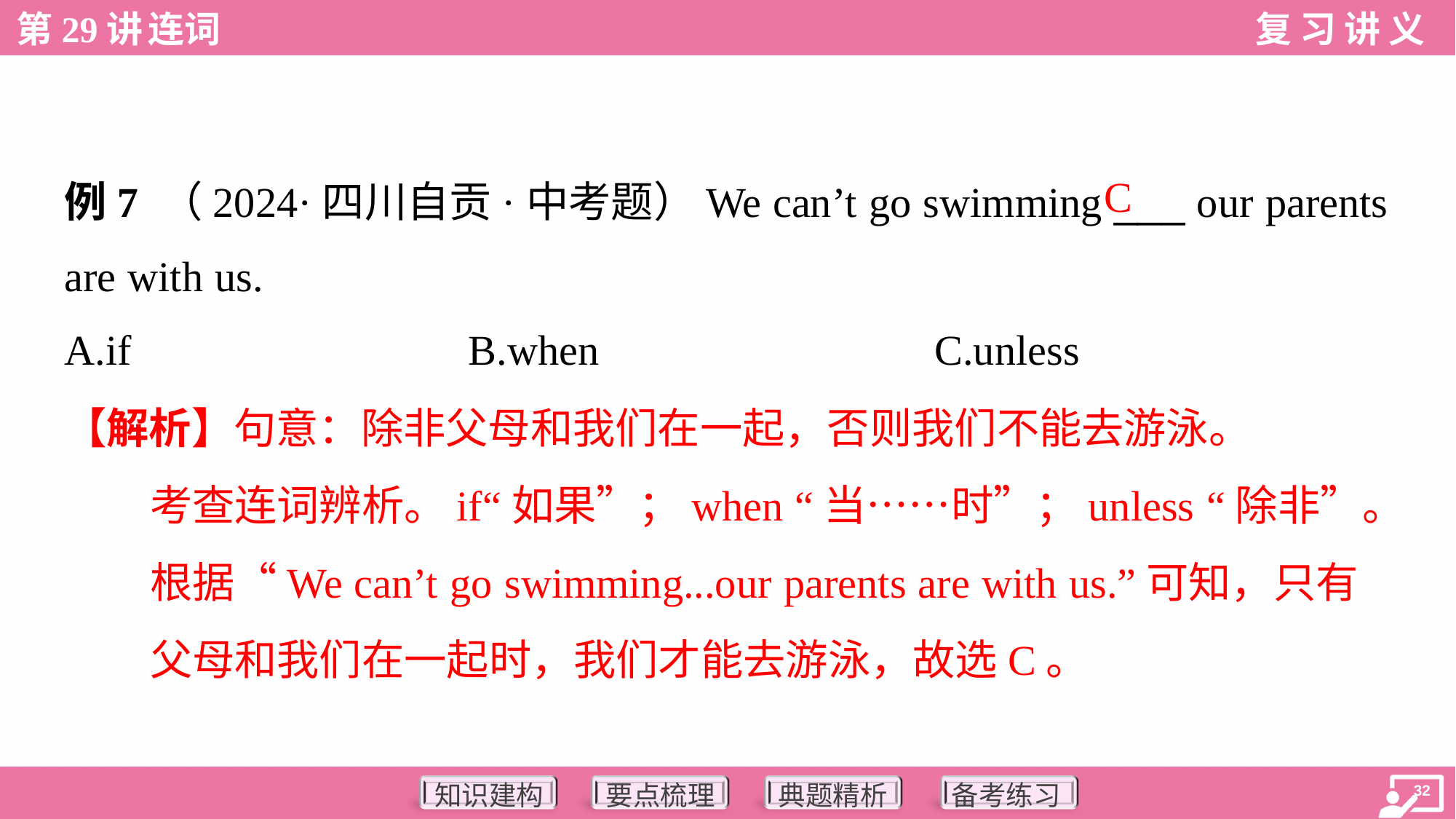

C
例7 （2024·四川自贡·中考题）We can’t go swimming ___ our parents
are with us.
A.if	B.when	C.unless
【解析】句意：除非父母和我们在一起，否则我们不能去游泳。
考查连词辨析。if“如果”；when “当……时”；unless “除非”。
根据“We can’t go swimming...our parents are with us.”可知，只有
父母和我们在一起时，我们才能去游泳，故选C。